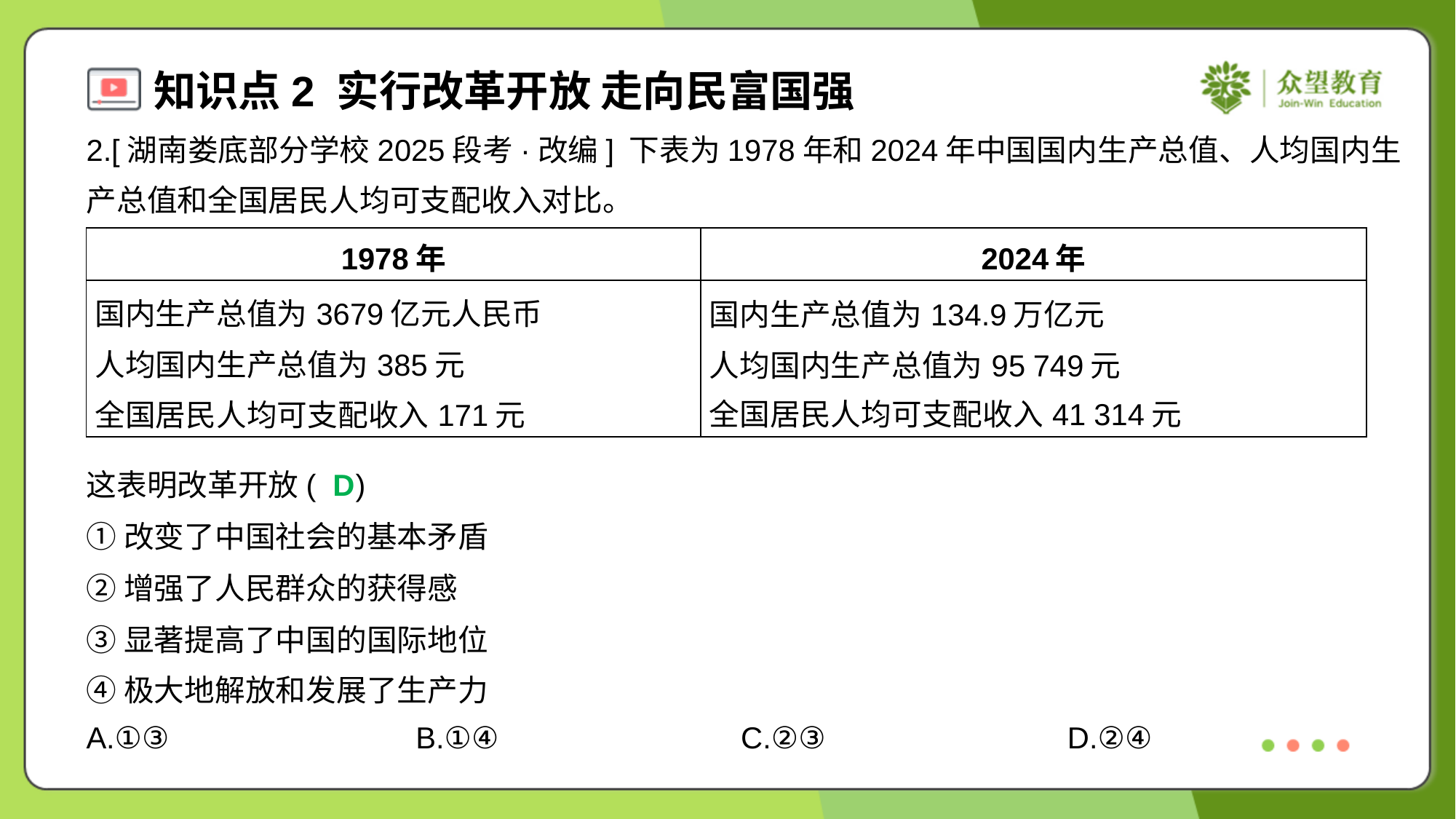

2.[湖南娄底部分学校2025段考·改编] 下表为1978年和2024年中国国内生产总值、人均国内生
产总值和全国居民人均可支配收入对比。
| 1978年 | 2024年 |
| --- | --- |
| 国内生产总值为3679亿元人民币 人均国内生产总值为385元 全国居民人均可支配收入171元 | 国内生产总值为134.9万亿元 人均国内生产总值为95 749元 全国居民人均可支配收入41 314元 |
D
这表明改革开放(     )
①改变了中国社会的基本矛盾
②增强了人民群众的获得感
③显著提高了中国的国际地位
④极大地解放和发展了生产力
A.①③	B.①④	C.②③	D.②④